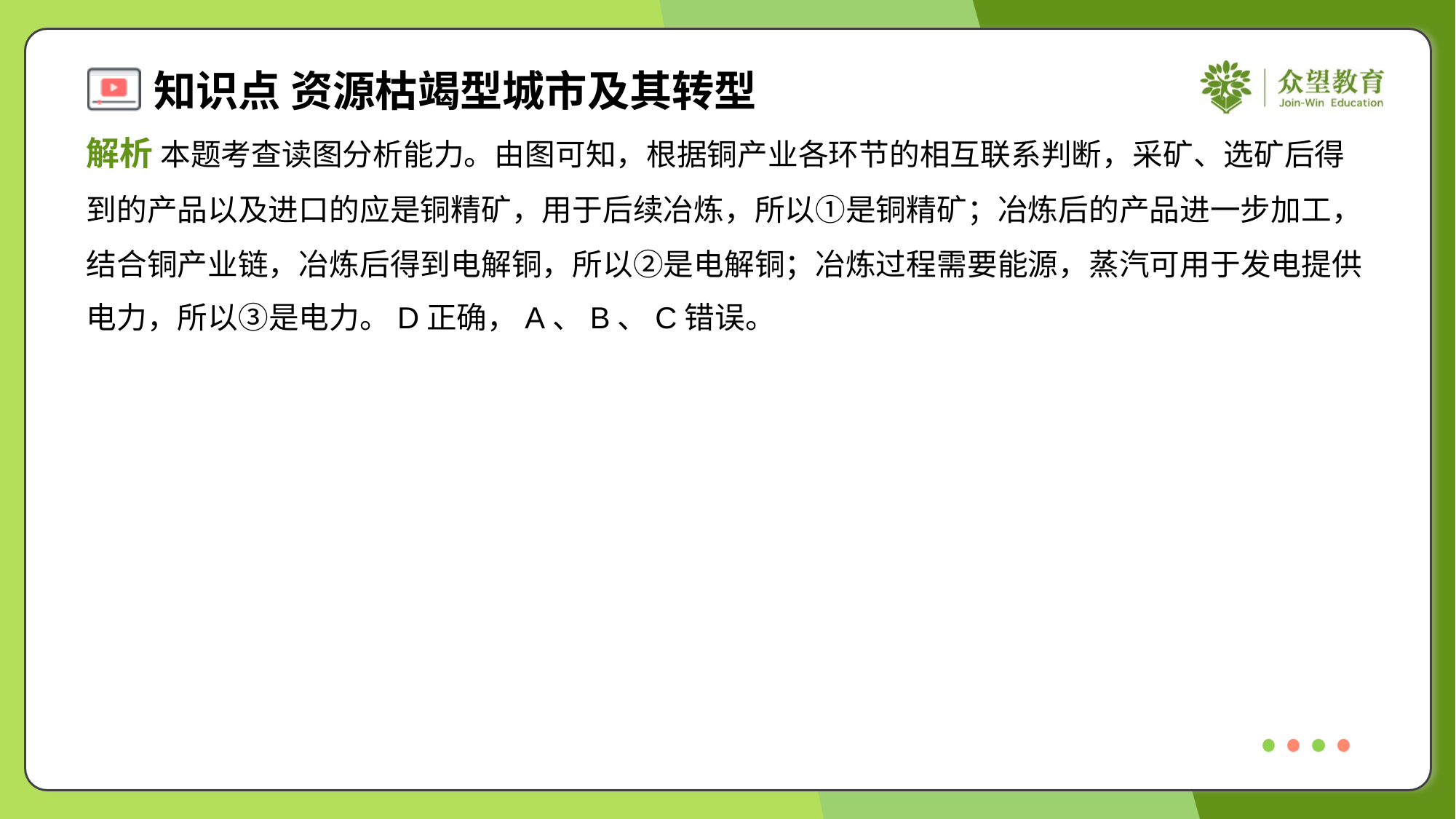

解析 本题考查读图分析能力。由图可知，根据铜产业各环节的相互联系判断，采矿、选矿后得
到的产品以及进口的应是铜精矿，用于后续冶炼，所以①是铜精矿；冶炼后的产品进一步加工，
结合铜产业链，冶炼后得到电解铜，所以②是电解铜；冶炼过程需要能源，蒸汽可用于发电提供
电力，所以③是电力。D正确，A、B、C错误。